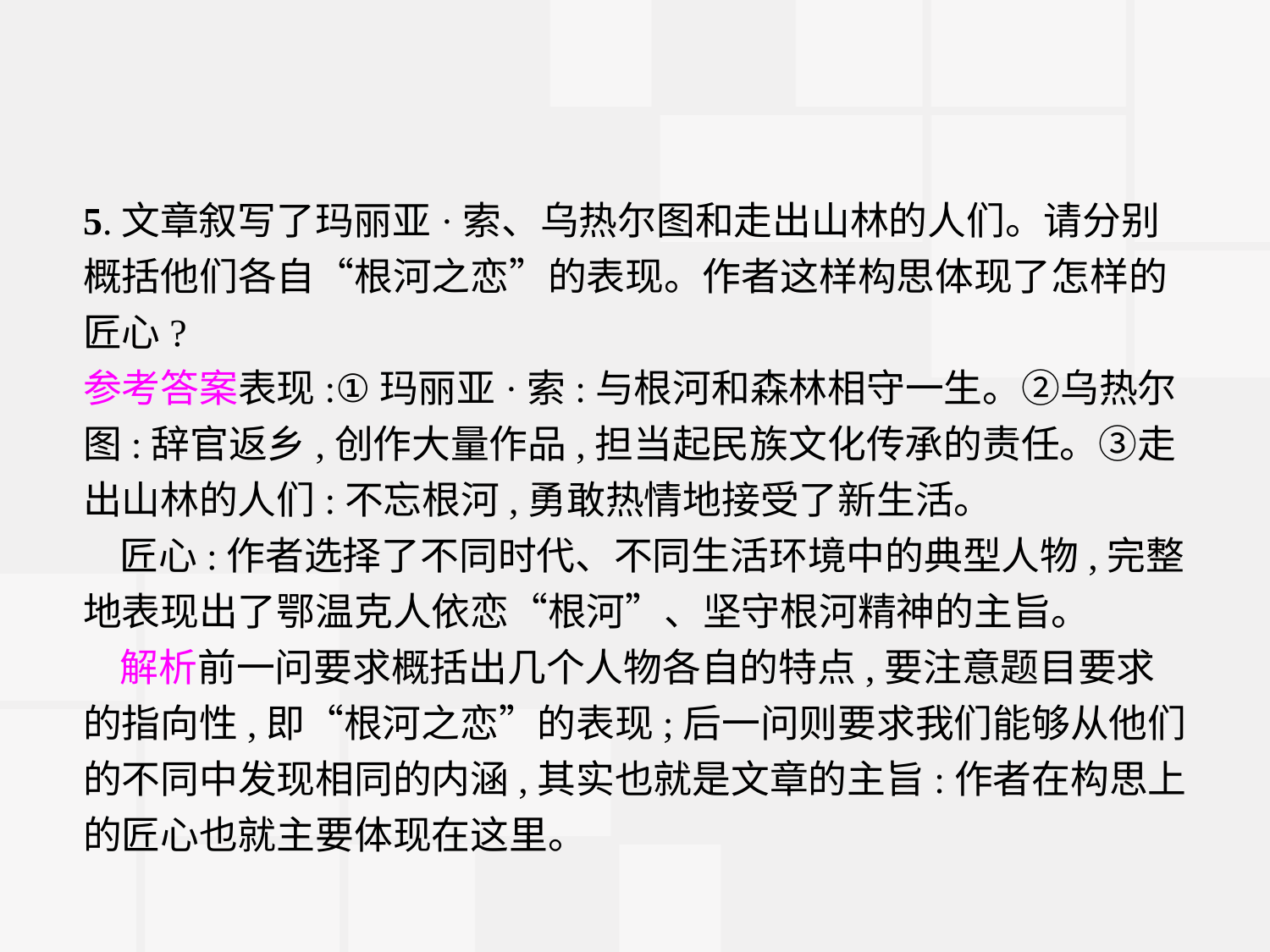

5.文章叙写了玛丽亚·索、乌热尔图和走出山林的人们。请分别概括他们各自“根河之恋”的表现。作者这样构思体现了怎样的匠心?
参考答案表现:①玛丽亚·索:与根河和森林相守一生。②乌热尔图:辞官返乡,创作大量作品,担当起民族文化传承的责任。③走出山林的人们:不忘根河,勇敢热情地接受了新生活。
匠心:作者选择了不同时代、不同生活环境中的典型人物,完整地表现出了鄂温克人依恋“根河”、坚守根河精神的主旨。
解析前一问要求概括出几个人物各自的特点,要注意题目要求的指向性,即“根河之恋”的表现;后一问则要求我们能够从他们的不同中发现相同的内涵,其实也就是文章的主旨:作者在构思上的匠心也就主要体现在这里。